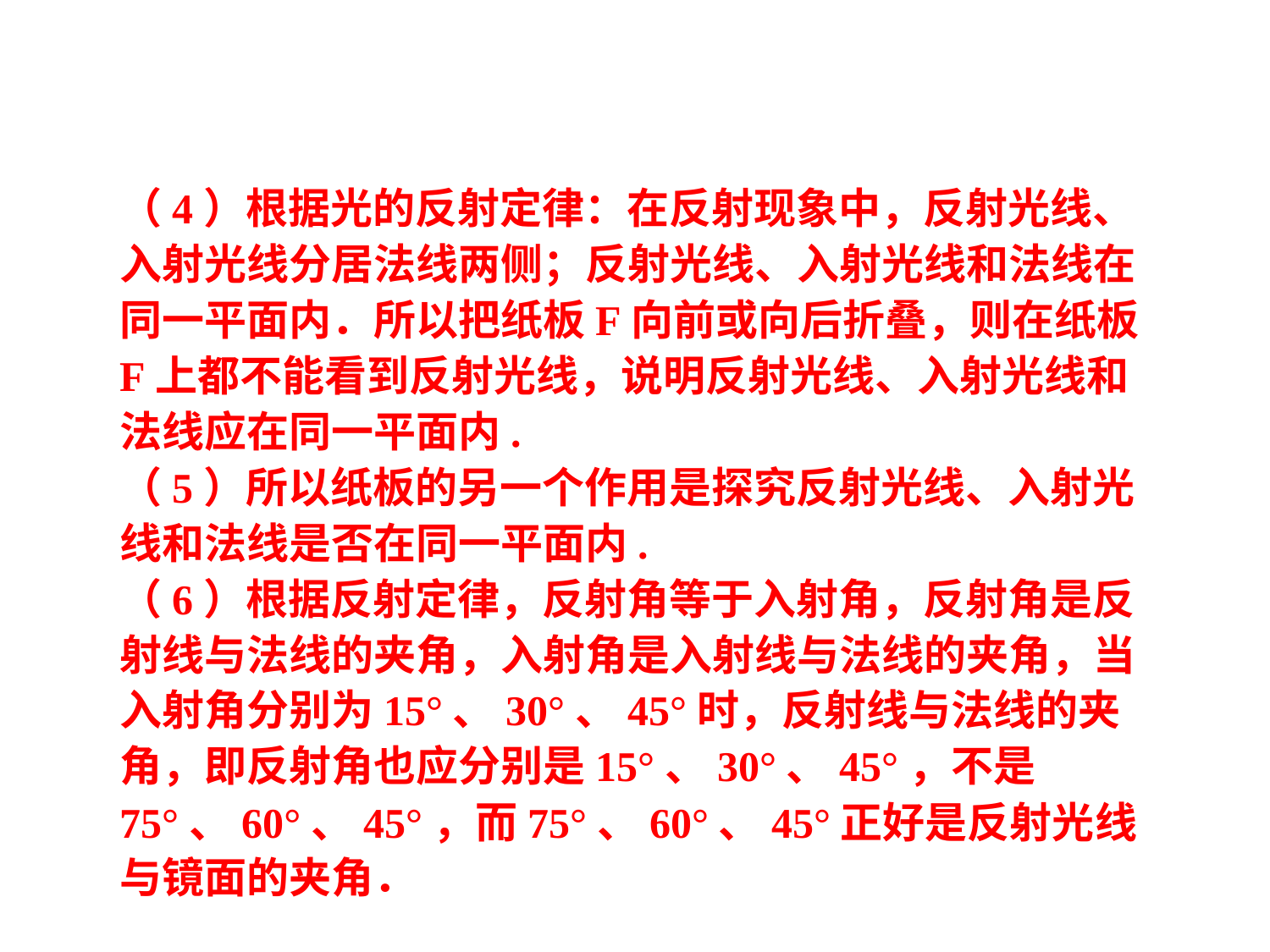

（4）根据光的反射定律：在反射现象中，反射光线、入射光线分居法线两侧；反射光线、入射光线和法线在同一平面内．所以把纸板F向前或向后折叠，则在纸板F上都不能看到反射光线，说明反射光线、入射光线和法线应在同一平面内.
（5）所以纸板的另一个作用是探究反射光线、入射光线和法线是否在同一平面内.
（6）根据反射定律，反射角等于入射角，反射角是反射线与法线的夹角，入射角是入射线与法线的夹角，当入射角分别为15°、30°、45°时，反射线与法线的夹角，即反射角也应分别是15°、30°、45°，不是75°、60°、45°，而75°、60°、45°正好是反射光线与镜面的夹角．